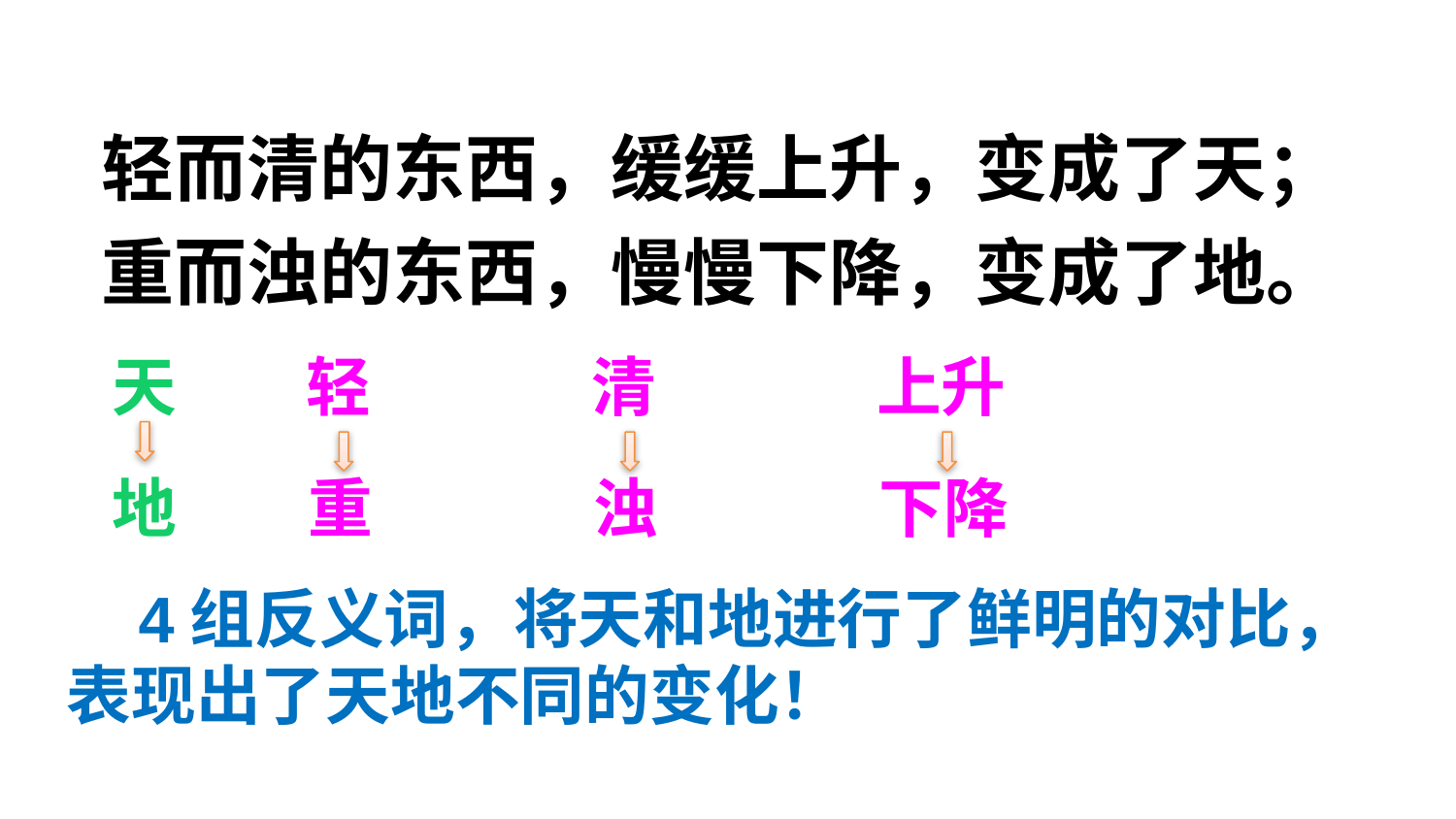

轻而清的东西，缓缓上升，变成了天；
重而浊的东西，慢慢下降，变成了地。
天
轻
清
上升

重
浊
下降
地
    4组反义词，将天和地进行了鲜明的对比，表现出了天地不同的变化！